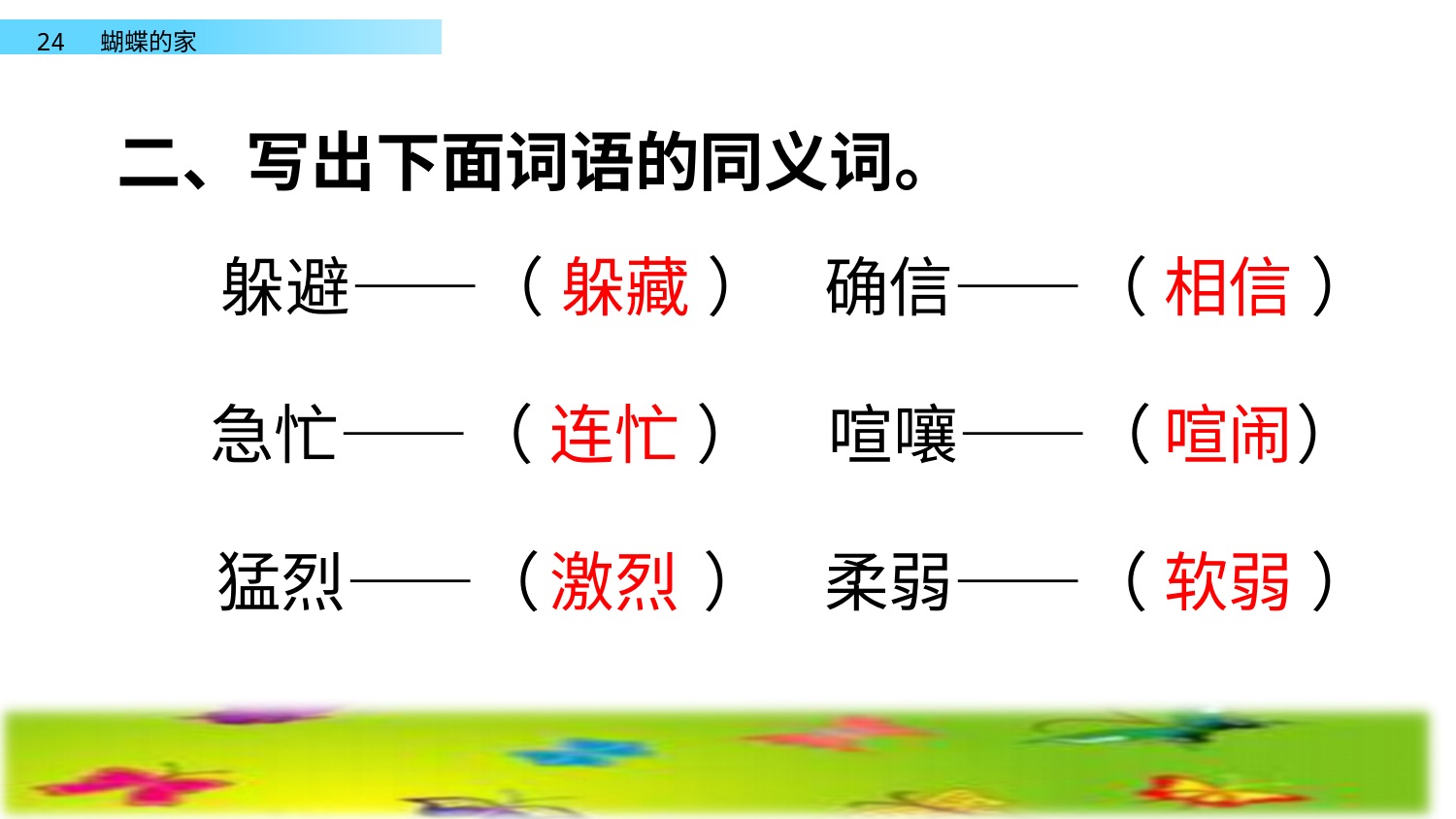

二、写出下面词语的同义词。
躲避——（     ）
躲藏
确信——（     ）
相信
急忙——（     ）
连忙
喧嚷——（     ）
喧闹
猛烈——（     ）
激烈
柔弱——（     ）
软弱